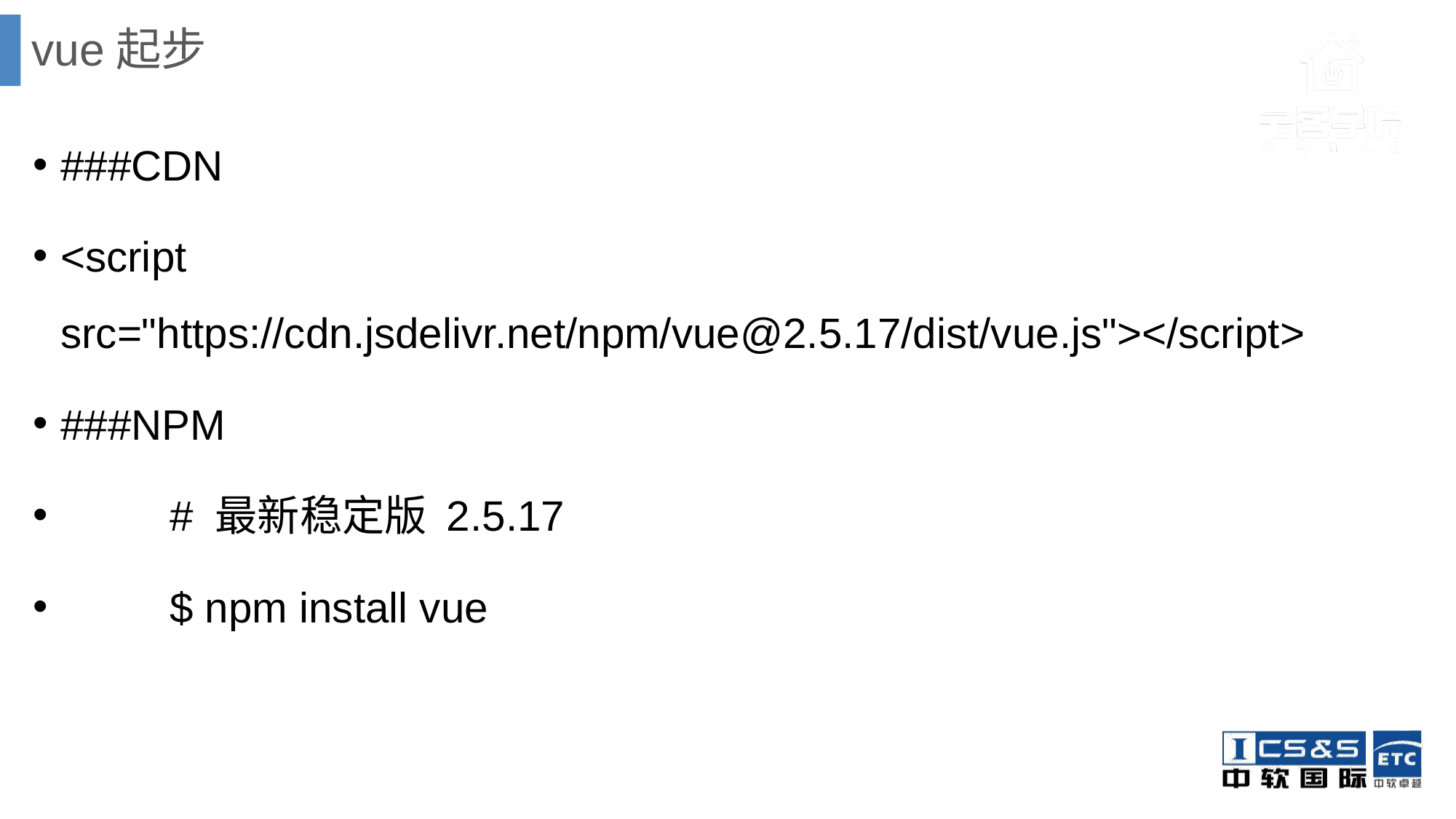

# vue起步
###CDN
<script src="https://cdn.jsdelivr.net/npm/vue@2.5.17/dist/vue.js"></script>
###NPM
	# 最新稳定版 2.5.17
	$ npm install vue